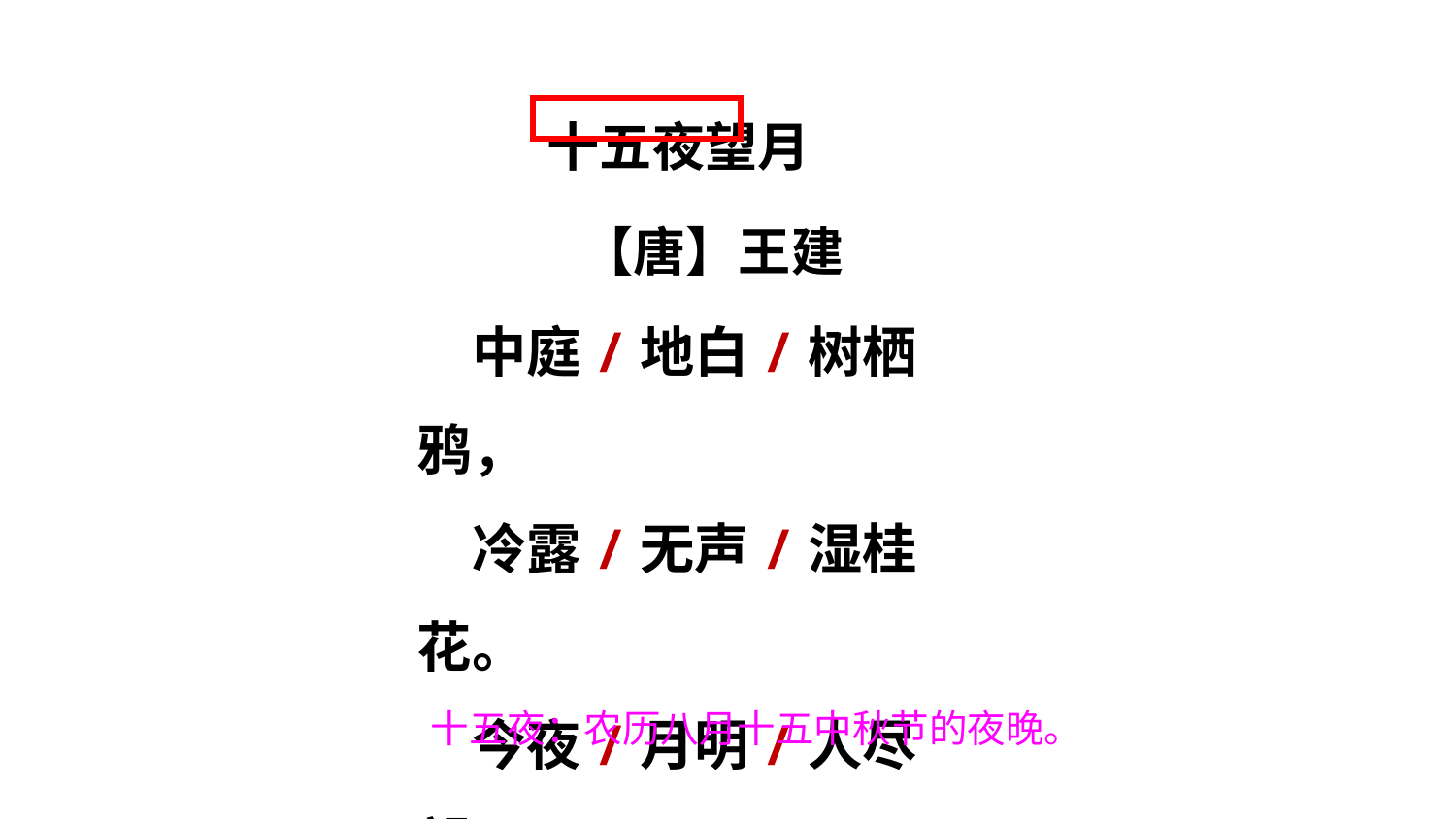

十五夜望月

【唐】王建
中庭/地白/树栖鸦，
冷露/无声/湿桂花。
今夜/月明/人尽望，
不知/秋思/落谁家？
十五夜：农历八月十五中秋节的夜晚。